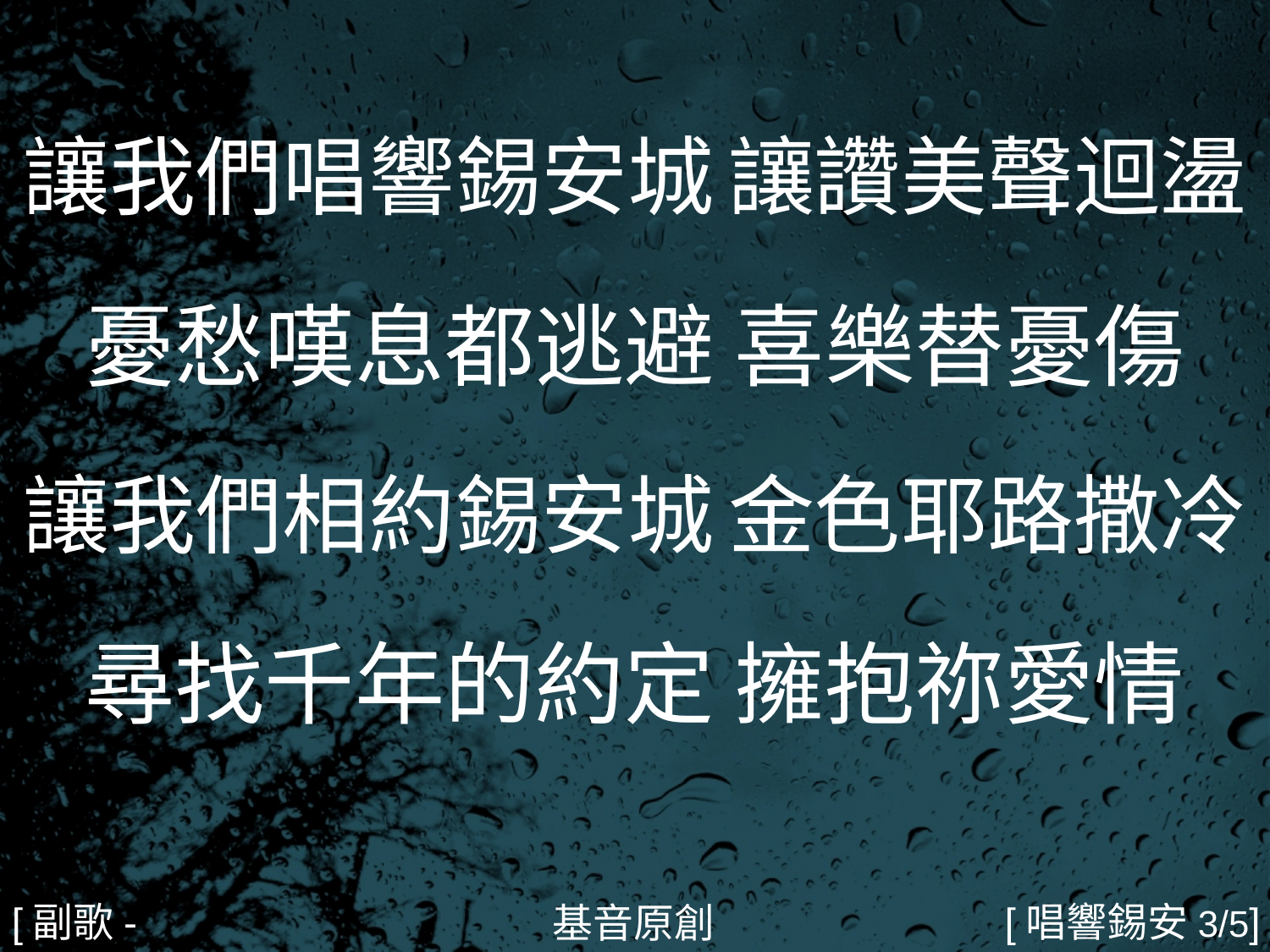

讓我們唱響錫安城 讓讚美聲迴盪

憂愁嘆息都逃避 喜樂替憂傷

讓我們相約錫安城 金色耶路撒冷

尋找千年的約定 擁抱祢愛情
#

[副歌-1]
[唱響錫安3/5]
基音原創